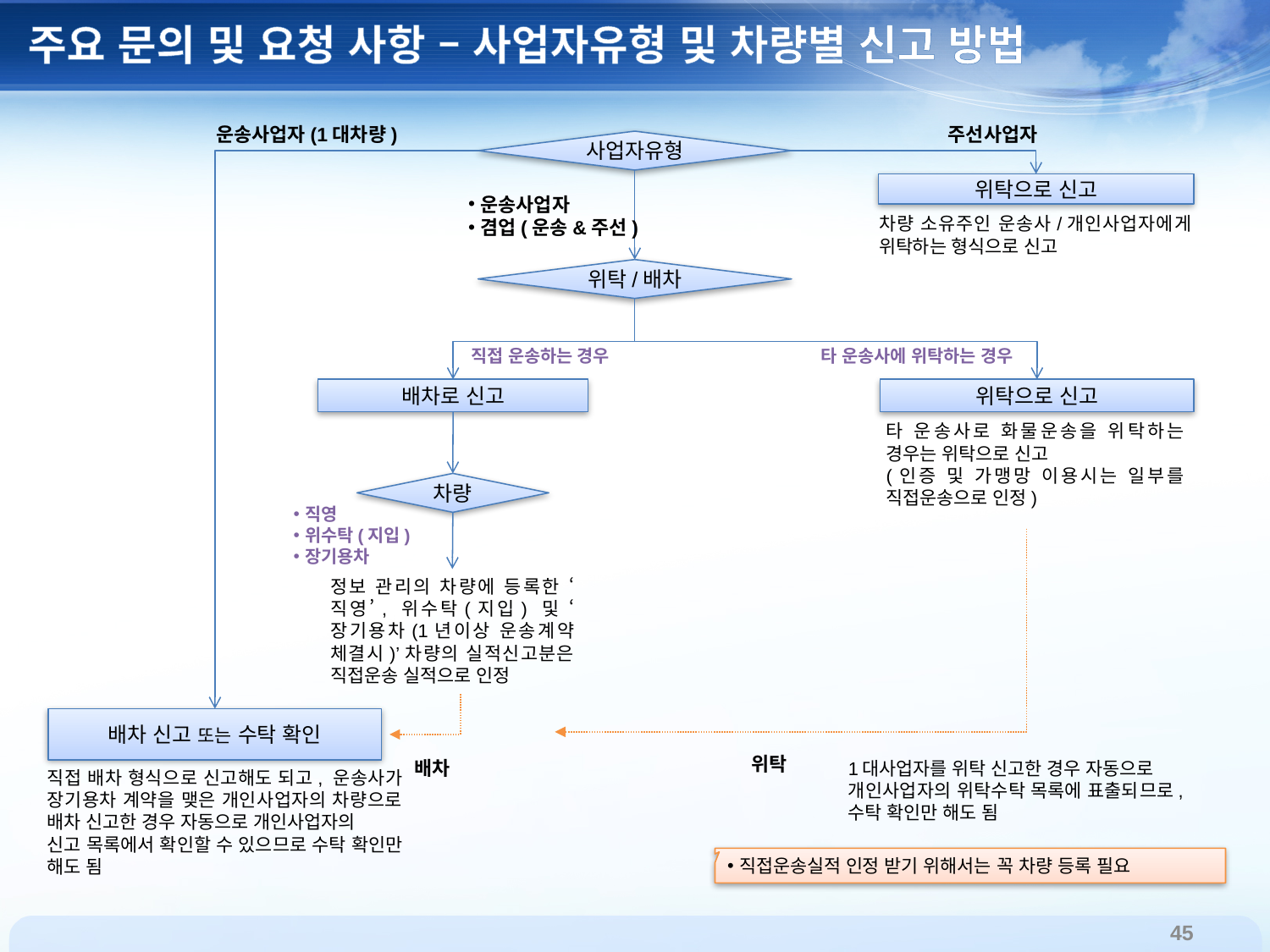

주요 문의 및 요청 사항 – 사업자유형 및 차량별 신고 방법
운송사업자(1대차량)
주선사업자
사업자유형
위탁으로 신고
운송사업자
겸업(운송&주선)
차량 소유주인 운송사/개인사업자에게 위탁하는 형식으로 신고
위탁/배차
직접 운송하는 경우
타 운송사에 위탁하는 경우
배차로 신고
위탁으로 신고
타 운송사로 화물운송을 위탁하는 경우는 위탁으로 신고
(인증 및 가맹망 이용시는 일부를 직접운송으로 인정)
차량
직영
위수탁(지입)
장기용차
정보 관리의 차량에 등록한 ‘직영’, 위수탁(지입) 및 ‘장기용차(1년이상 운송계약 체결시)’차량의 실적신고분은 직접운송 실적으로 인정
배차 신고 또는 수탁 확인
직접 배차 형식으로 신고해도 되고, 운송사가 장기용차 계약을 맺은 개인사업자의 차량으로 배차 신고한 경우 자동으로 개인사업자의
신고 목록에서 확인할 수 있으므로 수탁 확인만 해도 됨
직접운송실적 인정 받기 위해서는 꼭 차량 등록 필요
위탁
배차
1대사업자를 위탁 신고한 경우 자동으로
개인사업자의 위탁수탁 목록에 표출되므로, 수탁 확인만 해도 됨
45